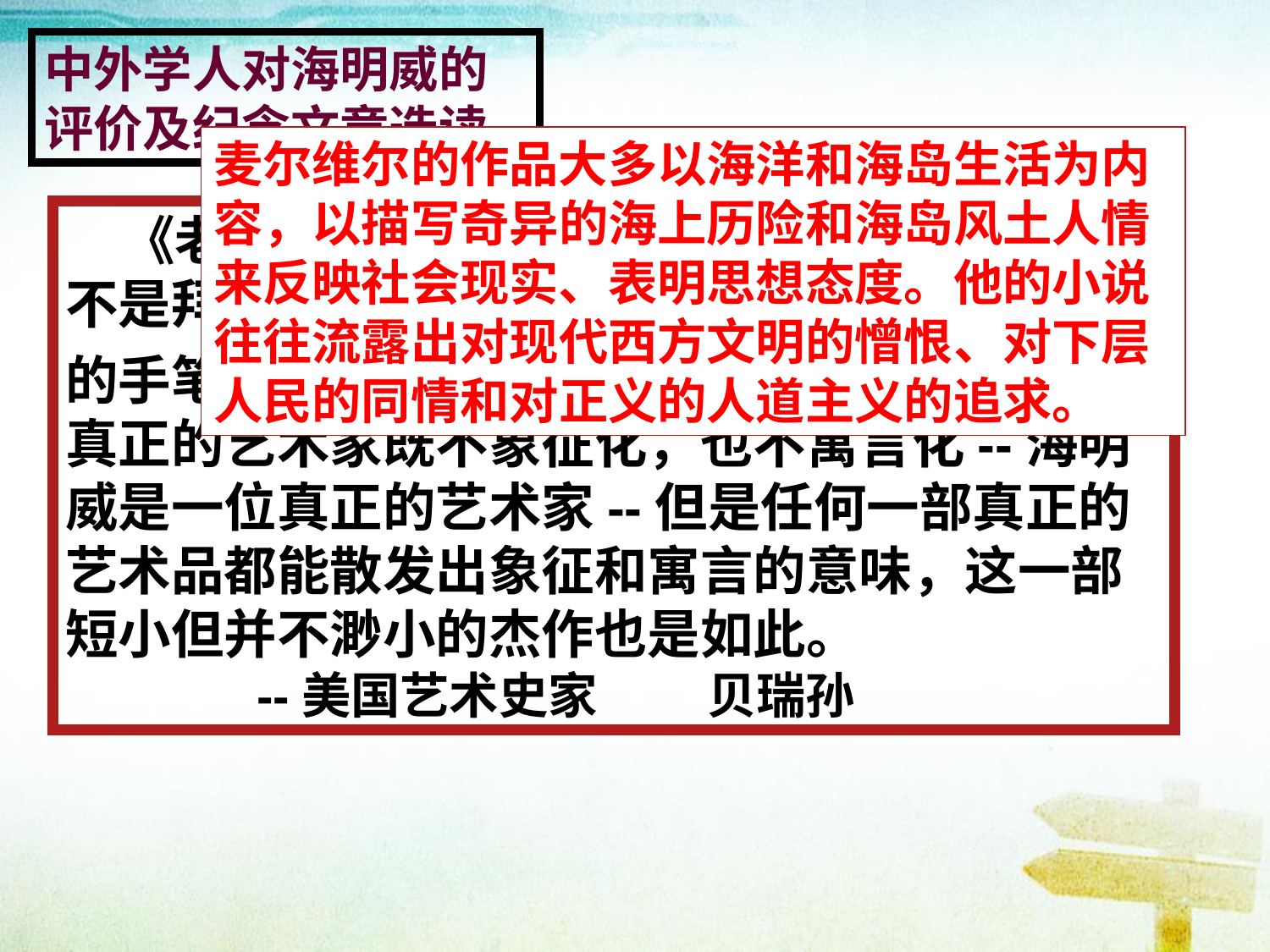

中外学人对海明威的评价及纪念文章选读
麦尔维尔的作品大多以海洋和海岛生活为内容，以描写奇异的海上历险和海岛风土人情来反映社会现实、表明思想态度。他的小说往往流露出对现代西方文明的憎恨、对下层人民的同情和对正义的人道主义的追求。
    《老人与海》是一首田园诗，大海就是大海，不是拜伦式的，不是麦尔维尔式的，好比荷马的手笔；行文又沉着又动人，犹如荷马的诗。真正的艺术家既不象征化，也不寓言化--海明威是一位真正的艺术家--但是任何一部真正的艺术品都能散发出象征和寓言的意味，这一部短小但并不渺小的杰作也是如此。
                --美国艺术史家 　　贝瑞孙